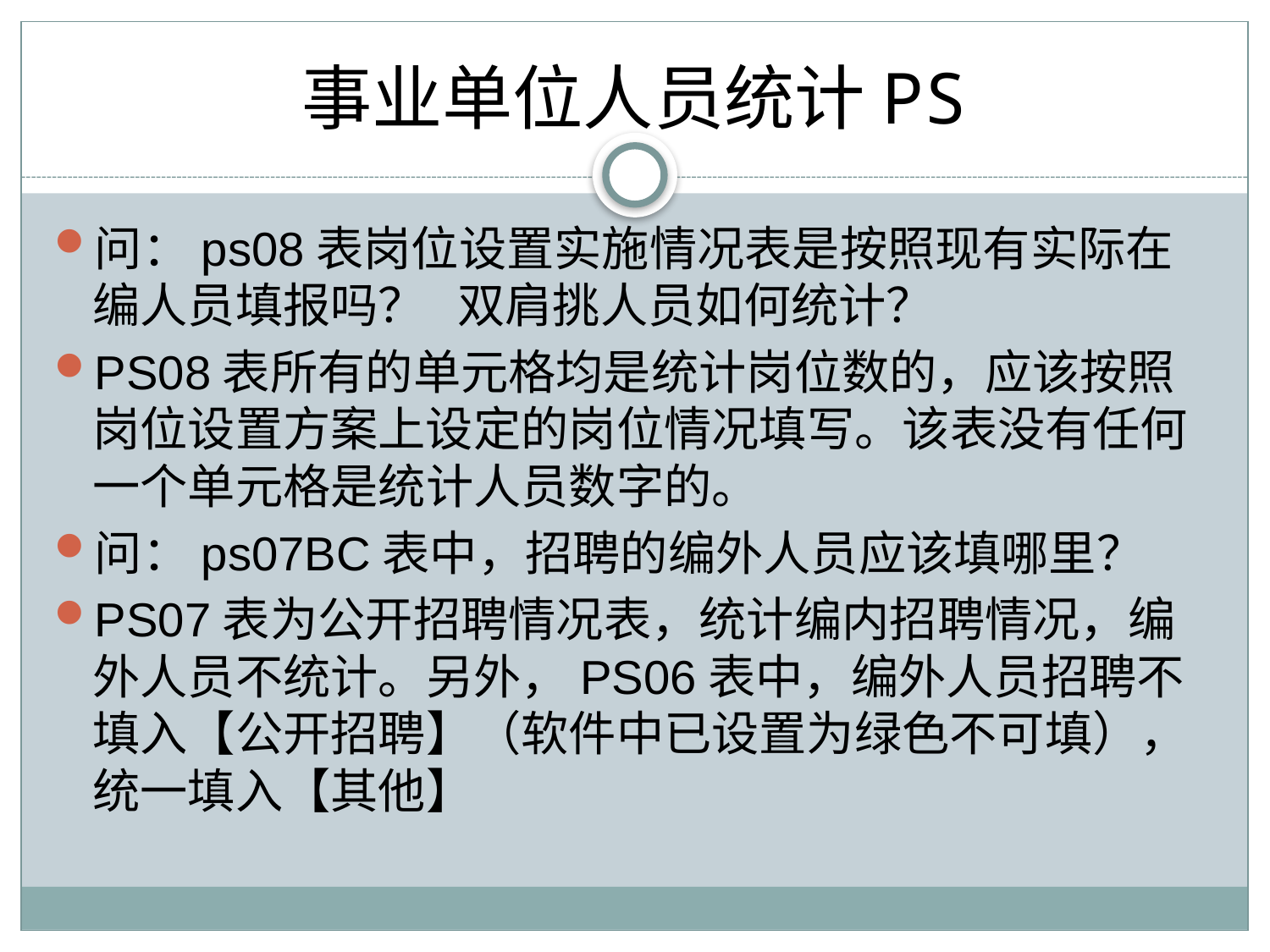

#
问：ps08表岗位设置实施情况表是按照现有实际在编人员填报吗？   双肩挑人员如何统计？
PS08表所有的单元格均是统计岗位数的，应该按照岗位设置方案上设定的岗位情况填写。该表没有任何一个单元格是统计人员数字的。
问：ps07BC表中，招聘的编外人员应该填哪里？
PS07表为公开招聘情况表，统计编内招聘情况，编外人员不统计。另外，PS06表中，编外人员招聘不填入【公开招聘】（软件中已设置为绿色不可填），统一填入【其他】